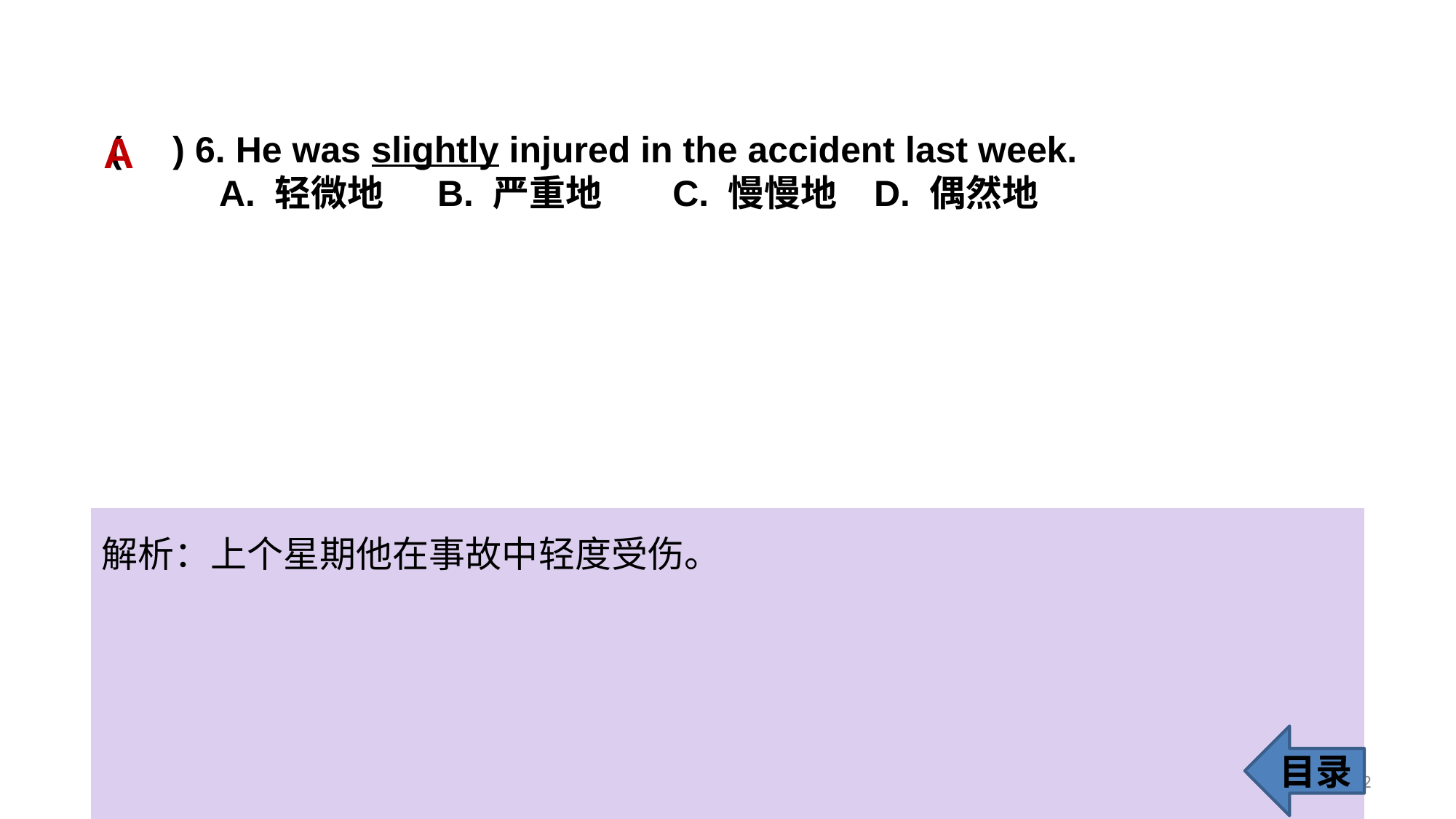

(     ) 6. He was slightly injured in the accident last week.
	A. 轻微地 	B. 严重地	 C. 慢慢地 	D. 偶然地
A

解析：上个星期他在事故中轻度受伤。
目录
12